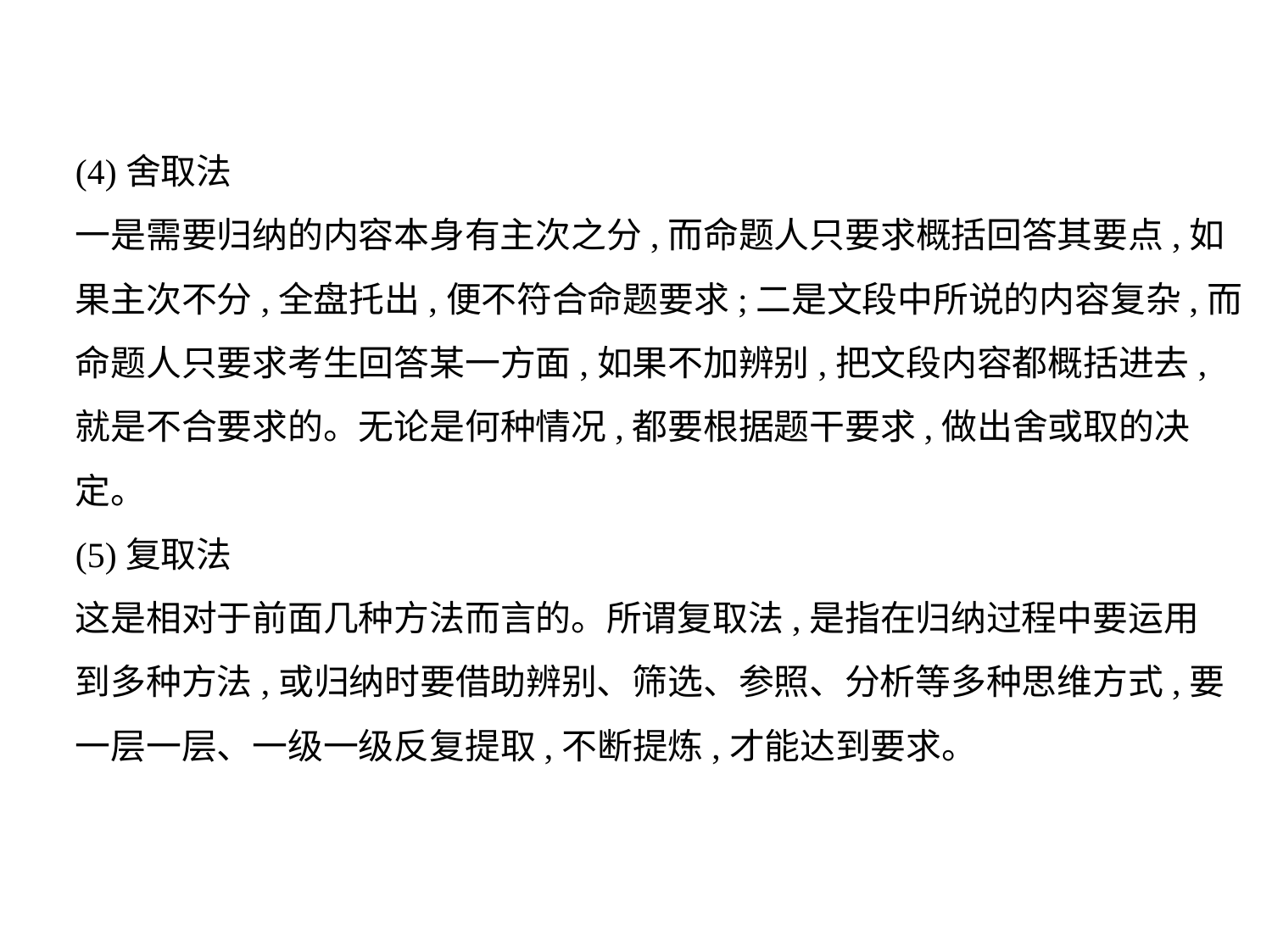

(4)舍取法
一是需要归纳的内容本身有主次之分,而命题人只要求概括回答其要点,如
果主次不分,全盘托出,便不符合命题要求;二是文段中所说的内容复杂,而
命题人只要求考生回答某一方面,如果不加辨别,把文段内容都概括进去,
就是不合要求的。无论是何种情况,都要根据题干要求,做出舍或取的决
定。
(5)复取法
这是相对于前面几种方法而言的。所谓复取法,是指在归纳过程中要运用
到多种方法,或归纳时要借助辨别、筛选、参照、分析等多种思维方式,要
一层一层、一级一级反复提取,不断提炼,才能达到要求。